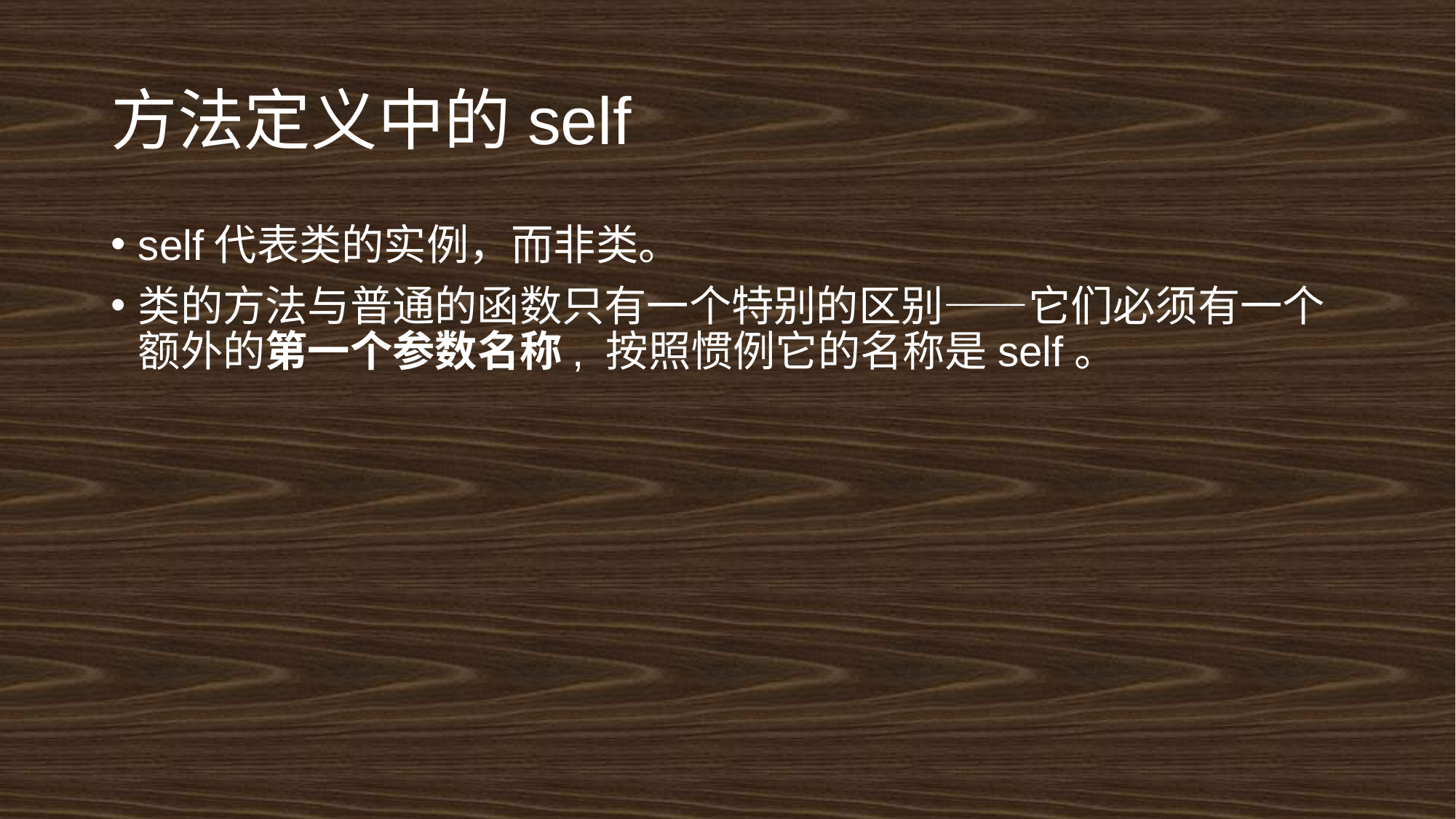

# 方法定义中的self
self代表类的实例，而非类。
类的方法与普通的函数只有一个特别的区别——它们必须有一个额外的第一个参数名称, 按照惯例它的名称是self。